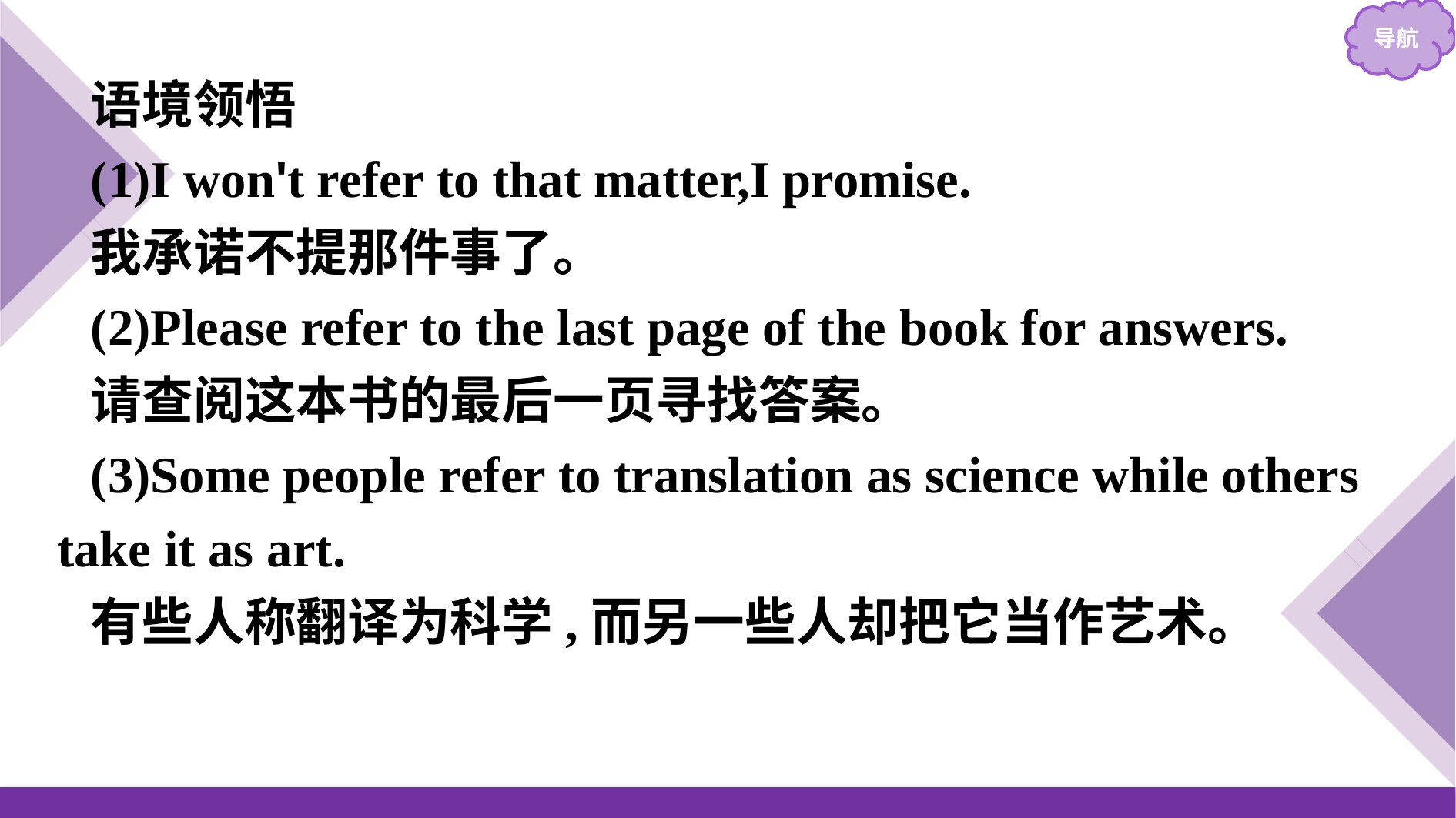

语境领悟
(1)I won't refer to that matter,I promise.
我承诺不提那件事了。
(2)Please refer to the last page of the book for answers.
请查阅这本书的最后一页寻找答案。
(3)Some people refer to translation as science while others take it as art.
有些人称翻译为科学,而另一些人却把它当作艺术。